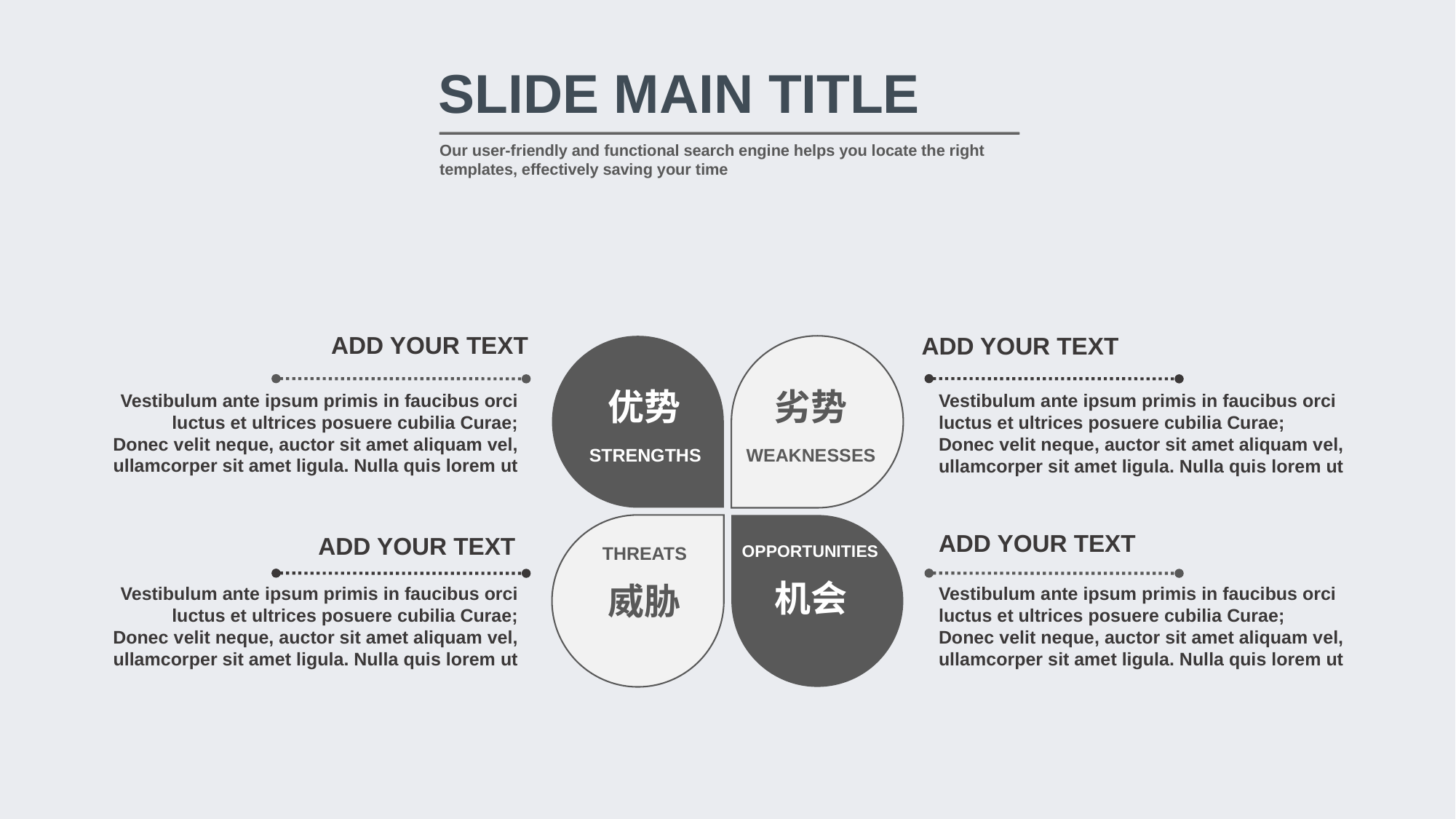

SLIDE MAIN TITLE
Our user-friendly and functional search engine helps you locate the right templates, effectively saving your time
ADD YOUR TEXT
ADD YOUR TEXT

优势
STRENGTHS

OPPORTUNITIES
机会

劣势
WEAKNESSES

THREATS
威胁

Vestibulum ante ipsum primis in faucibus orci luctus et ultrices posuere cubilia Curae; Donec velit neque, auctor sit amet aliquam vel, ullamcorper sit amet ligula. Nulla quis lorem ut
Vestibulum ante ipsum primis in faucibus orci luctus et ultrices posuere cubilia Curae; Donec velit neque, auctor sit amet aliquam vel, ullamcorper sit amet ligula. Nulla quis lorem ut
ADD YOUR TEXT
ADD YOUR TEXT

Vestibulum ante ipsum primis in faucibus orci luctus et ultrices posuere cubilia Curae; Donec velit neque, auctor sit amet aliquam vel, ullamcorper sit amet ligula. Nulla quis lorem ut
Vestibulum ante ipsum primis in faucibus orci luctus et ultrices posuere cubilia Curae; Donec velit neque, auctor sit amet aliquam vel, ullamcorper sit amet ligula. Nulla quis lorem ut